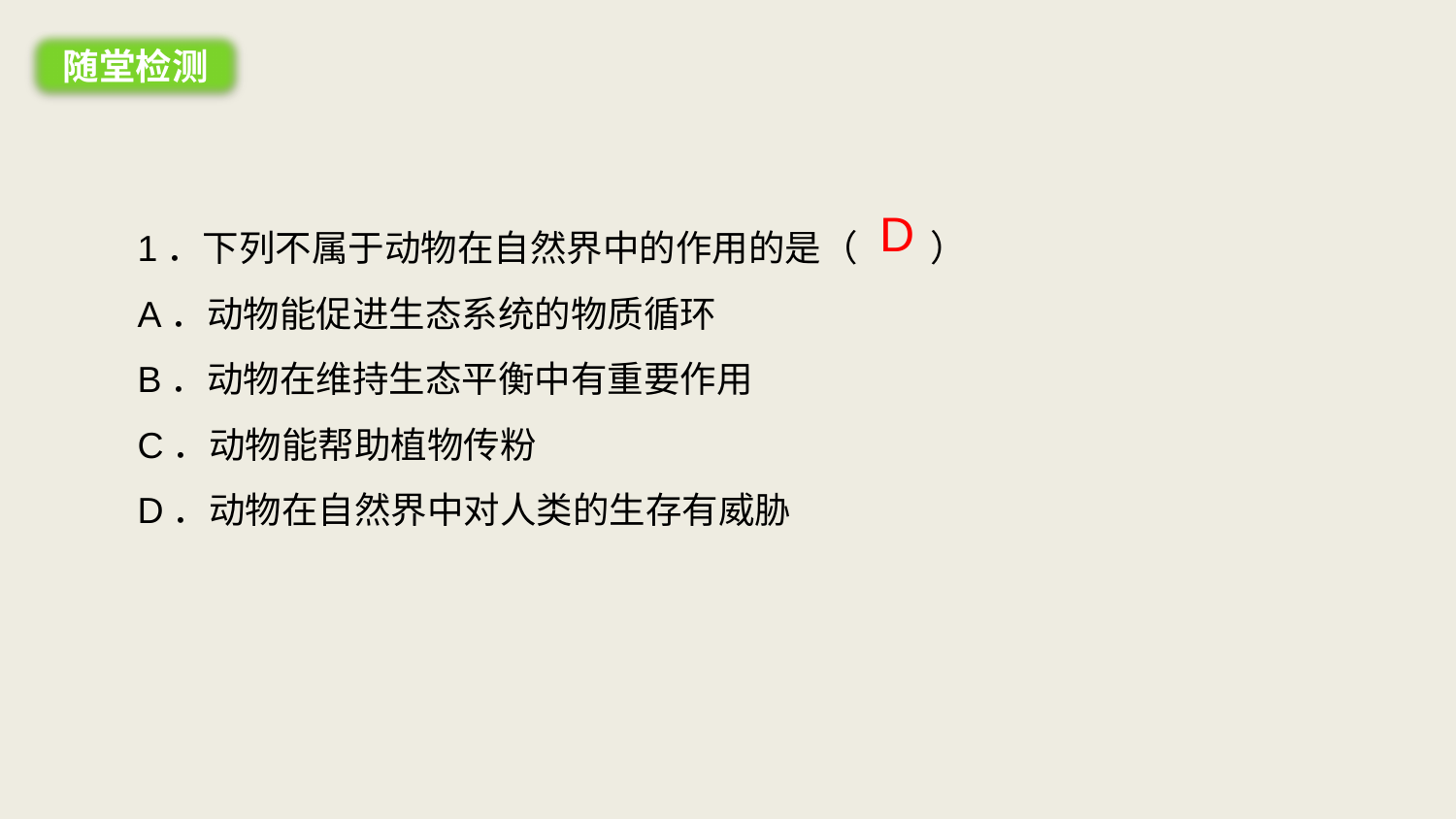

随堂检测
1．下列不属于动物在自然界中的作用的是（　　）
A．动物能促进生态系统的物质循环
B．动物在维持生态平衡中有重要作用
C．动物能帮助植物传粉
D．动物在自然界中对人类的生存有威胁
D